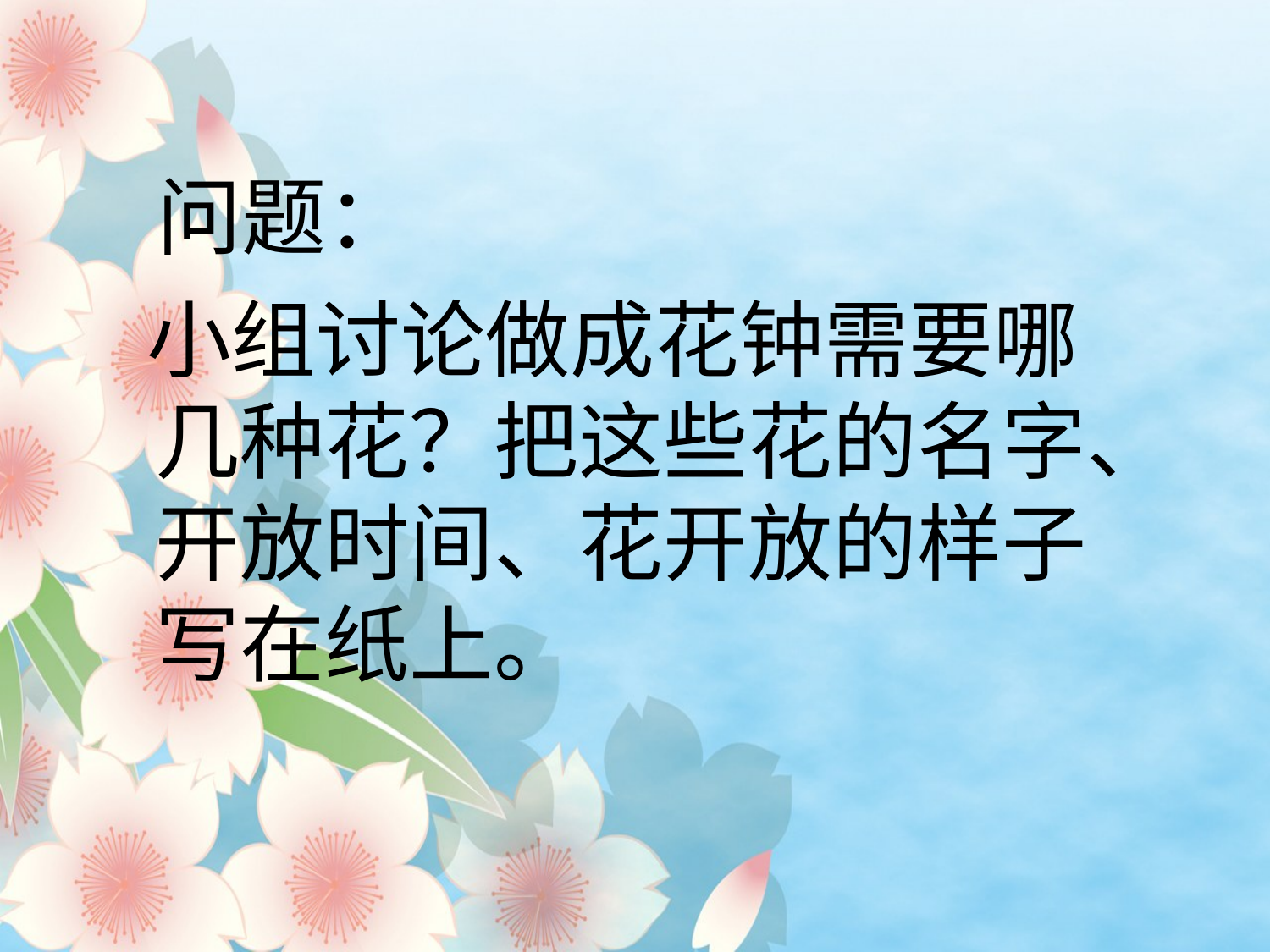

问题：
 小组讨论做成花钟需要哪几种花？把这些花的名字、开放时间、花开放的样子写在纸上。